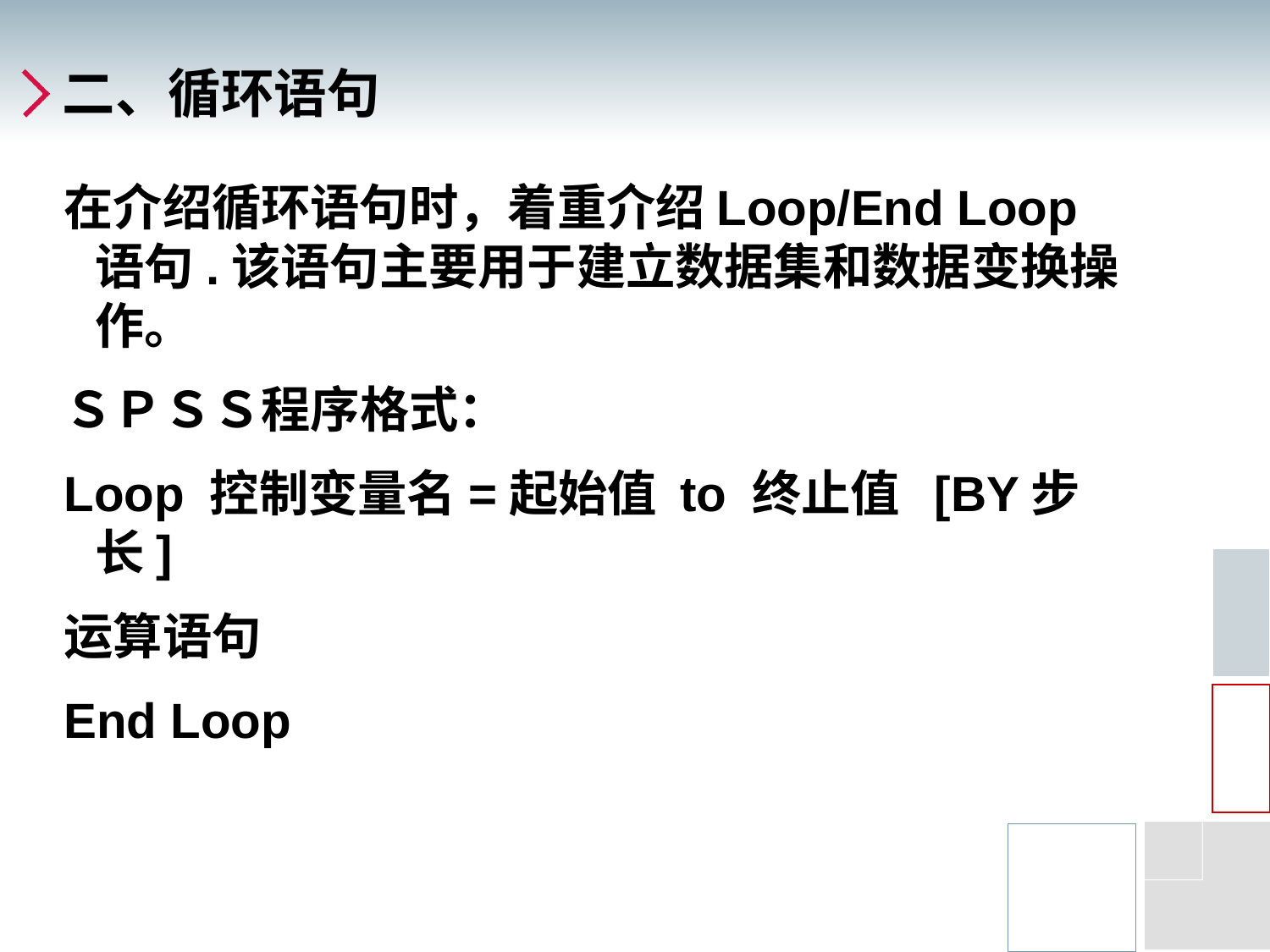

# 二、循环语句
在介绍循环语句时，着重介绍Loop/End Loop语句.该语句主要用于建立数据集和数据变换操作。
ＳＰＳＳ程序格式：
Loop 控制变量名=起始值 to 终止值  [BY步长]
运算语句
End Loop